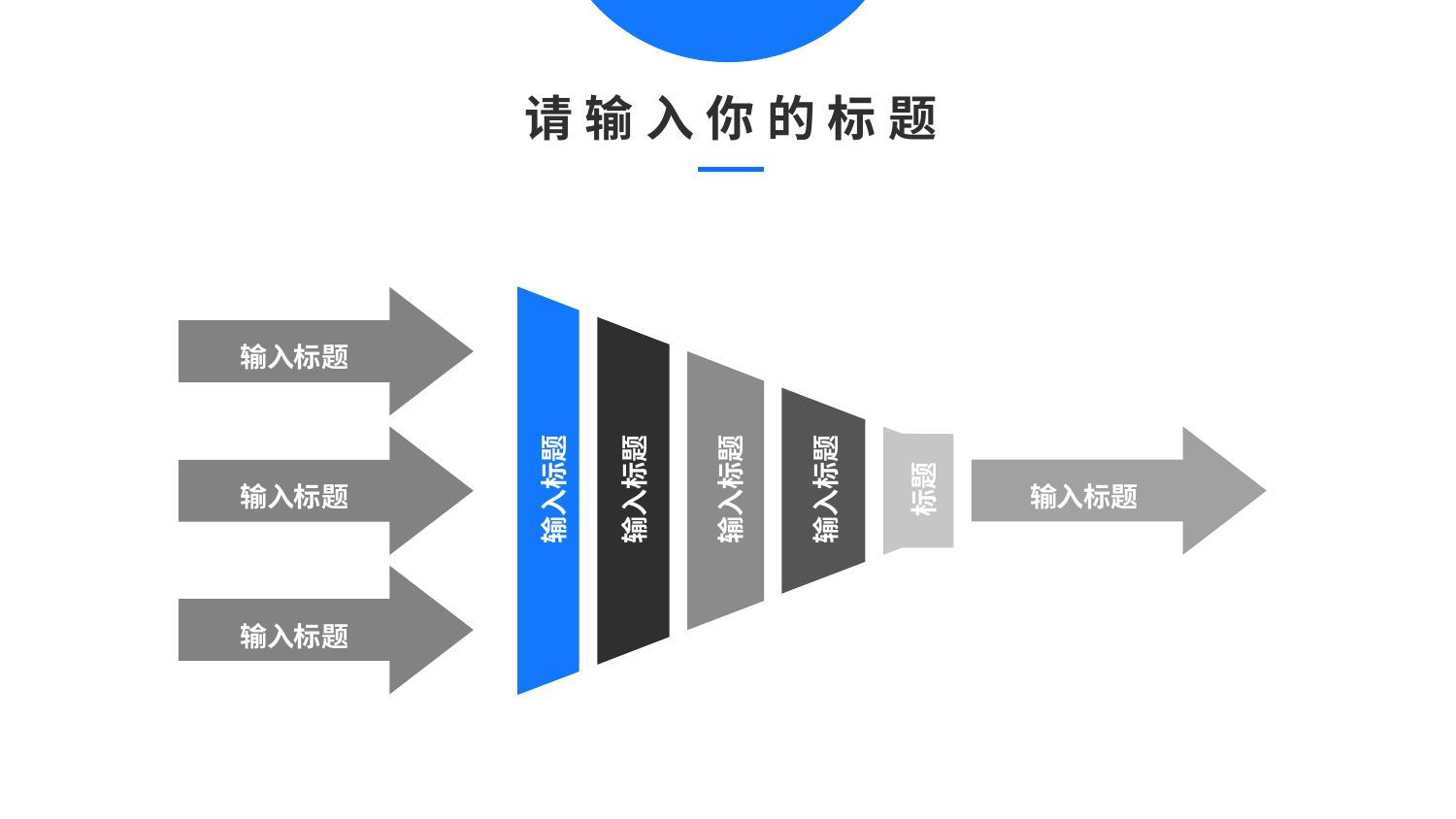

请输入你的标题

输入标题

输入标题
输入标题
输入标题
输入标题
标题
输入标题
输入标题

输入标题